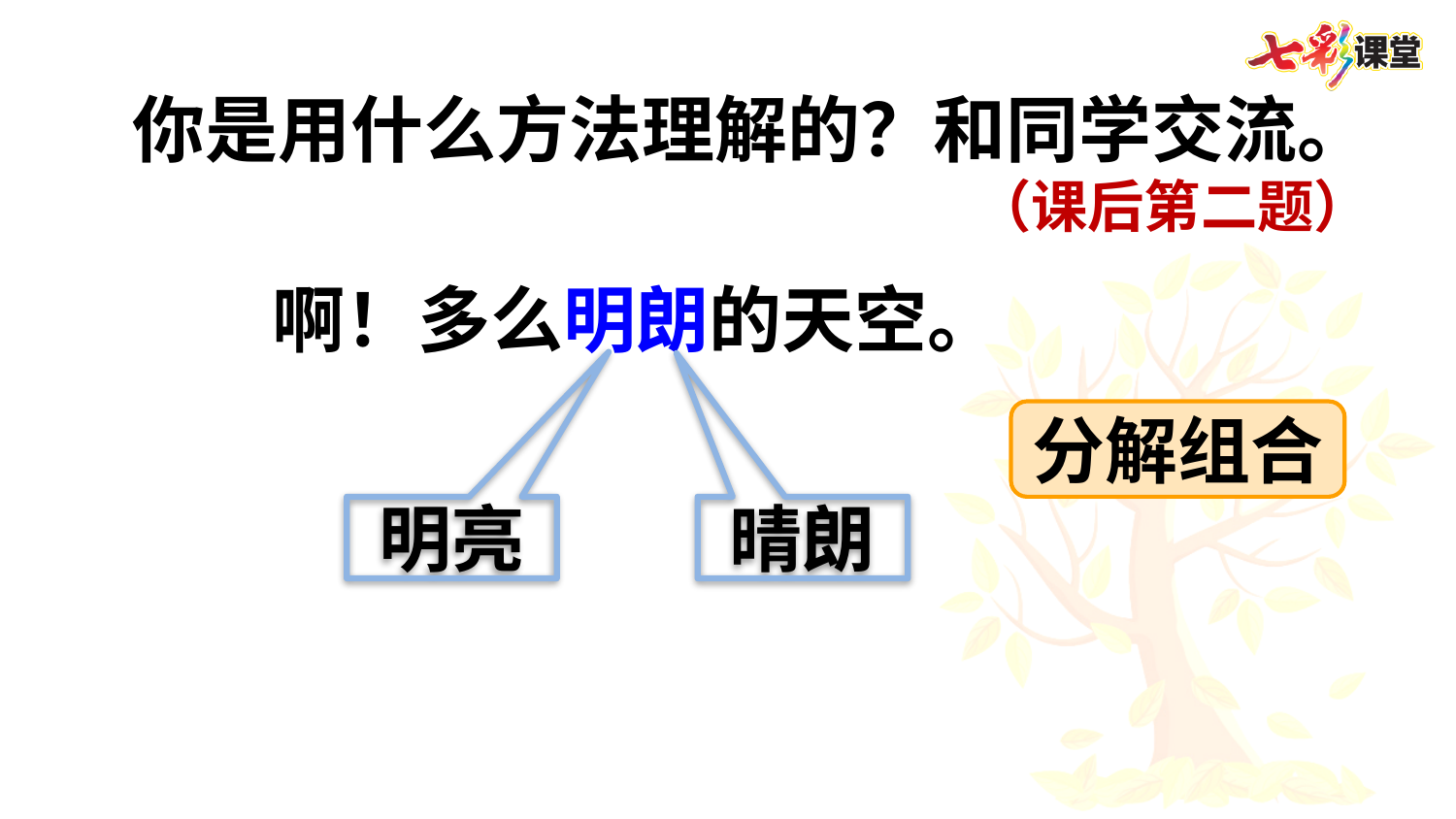

你是用什么方法理解的？和同学交流。
（课后第二题）
啊！多么明朗的天空。
分解组合
明亮
晴朗